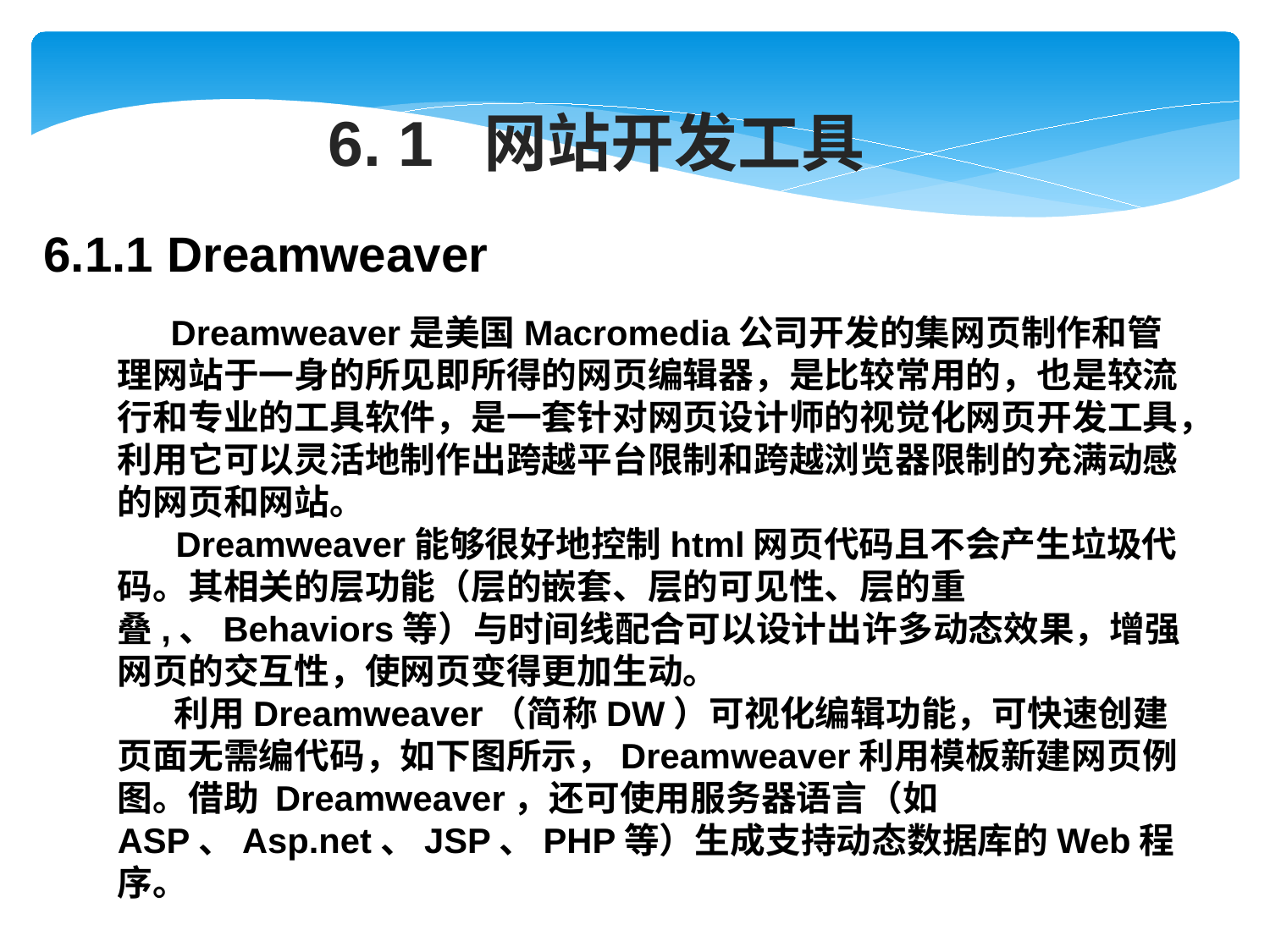

6. 1  网站开发工具
6.1.1 Dreamweaver
      Dreamweaver是美国Macromedia公司开发的集网页制作和管理网站于一身的所见即所得的网页编辑器，是比较常用的，也是较流行和专业的工具软件，是一套针对网页设计师的视觉化网页开发工具，利用它可以灵活地制作出跨越平台限制和跨越浏览器限制的充满动感的网页和网站。
      Dreamweaver能够很好地控制html网页代码且不会产生垃圾代码。其相关的层功能（层的嵌套、层的可见性、层的重叠,、Behaviors等）与时间线配合可以设计出许多动态效果，增强网页的交互性，使网页变得更加生动。
      利用Dreamweaver（简称DW）可视化编辑功能，可快速创建页面无需编代码，如下图所示，Dreamweaver利用模板新建网页例图。借助 Dreamweaver，还可使用服务器语言（如ASP、Asp.net、JSP、PHP等）生成支持动态数据库的Web程序。